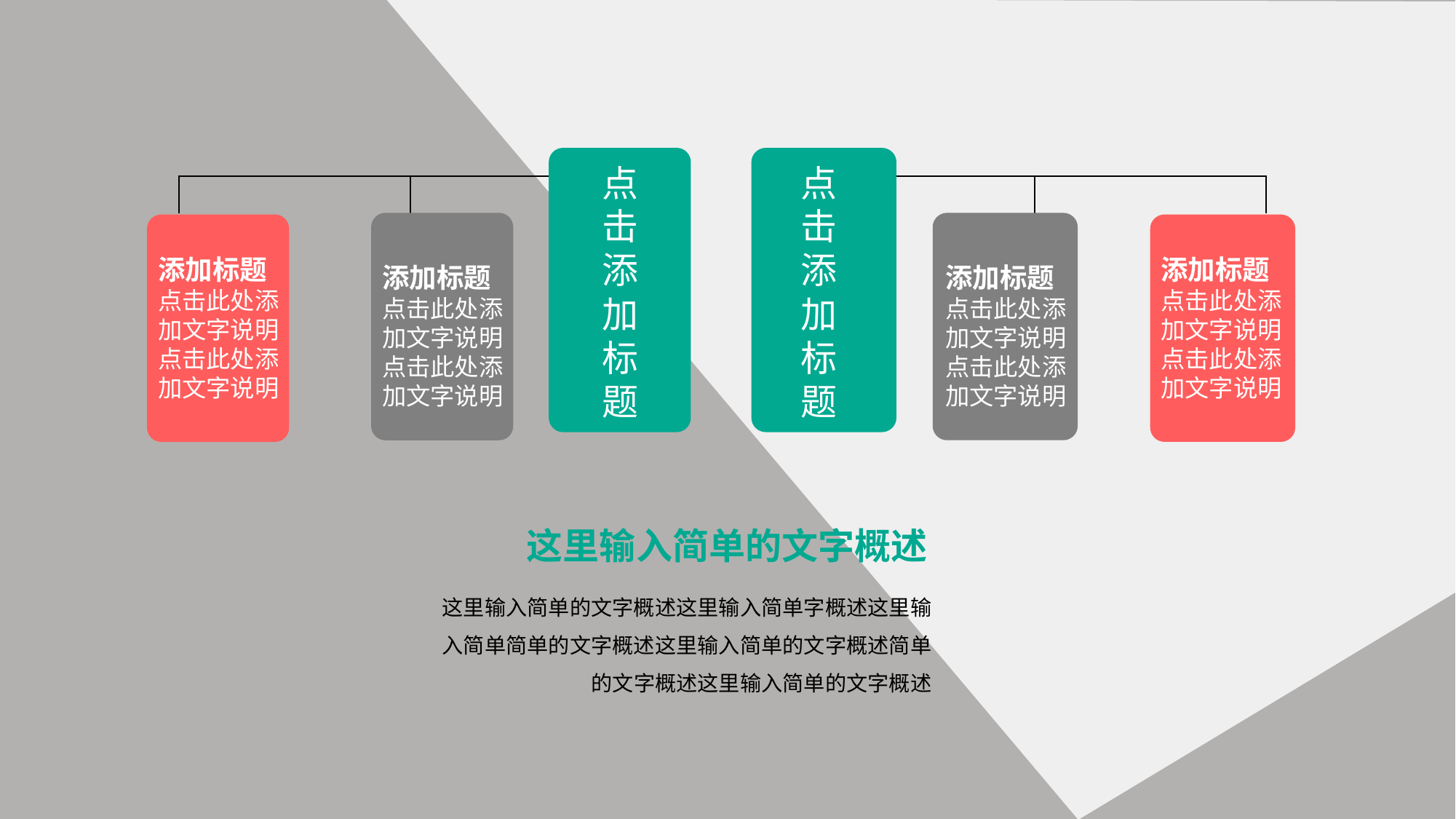

点
击
添
加
标
题
点
击
添
加
标
题

添加标题
点击此处添加文字说明
点击此处添加文字说明
添加标题
点击此处添加文字说明
点击此处添加文字说明

添加标题
点击此处添加文字说明
点击此处添加文字说明
添加标题
点击此处添加文字说明
点击此处添加文字说明

这里输入简单的文字概述
这里输入简单的文字概述这里输入简单字概述这里输入简单简单的文字概述这里输入简单的文字概述简单的文字概述这里输入简单的文字概述